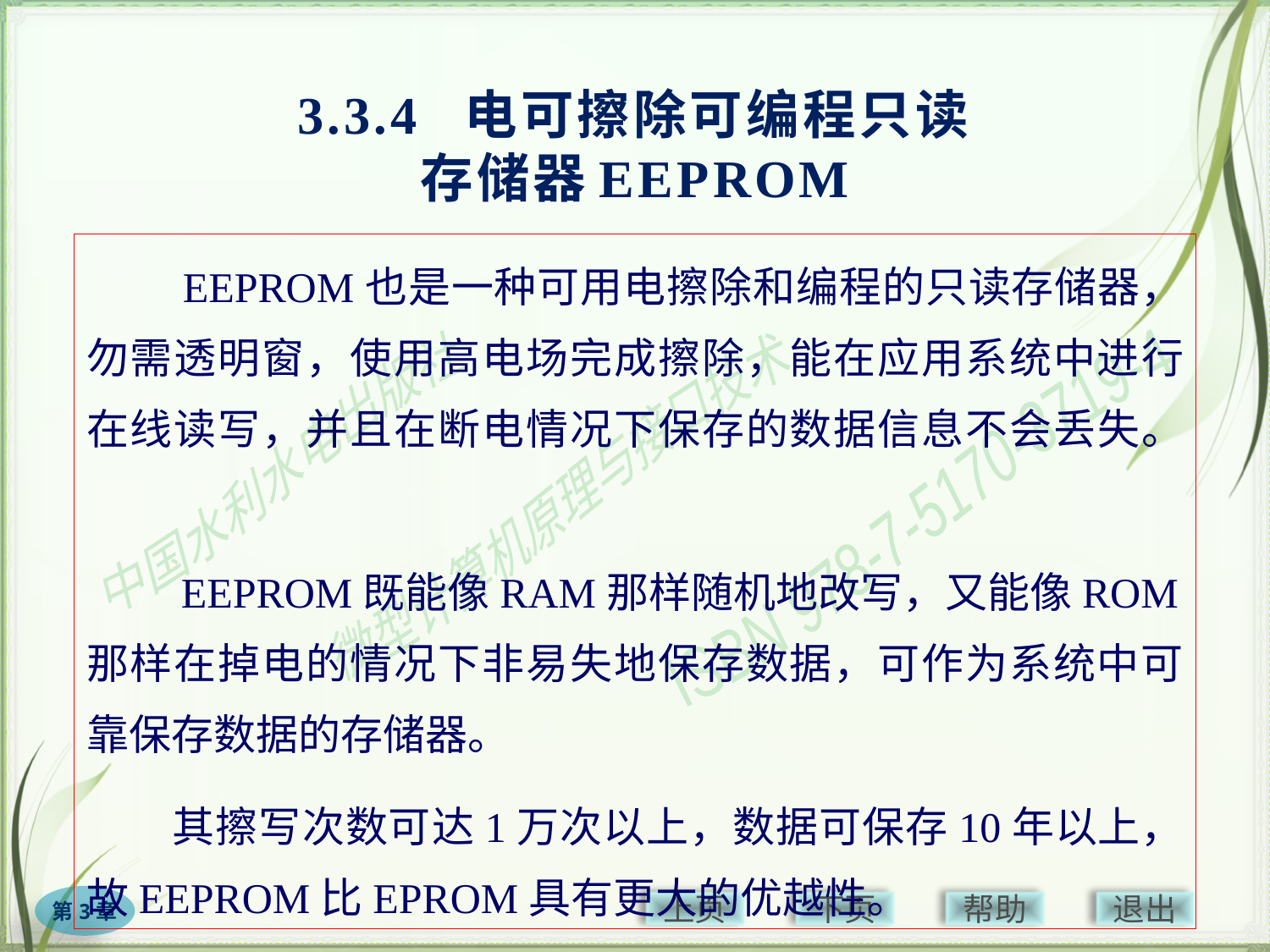

# 3.3.4  电可擦除可编程只读 存储器EEPROM
　　EEPROM也是一种可用电擦除和编程的只读存储器，勿需透明窗，使用高电场完成擦除，能在应用系统中进行在线读写，并且在断电情况下保存的数据信息不会丢失。
　　EEPROM既能像RAM那样随机地改写，又能像ROM那样在掉电的情况下非易失地保存数据，可作为系统中可靠保存数据的存储器。
　　其擦写次数可达1万次以上，数据可保存10年以上，故EEPROM比EPROM具有更大的优越性。